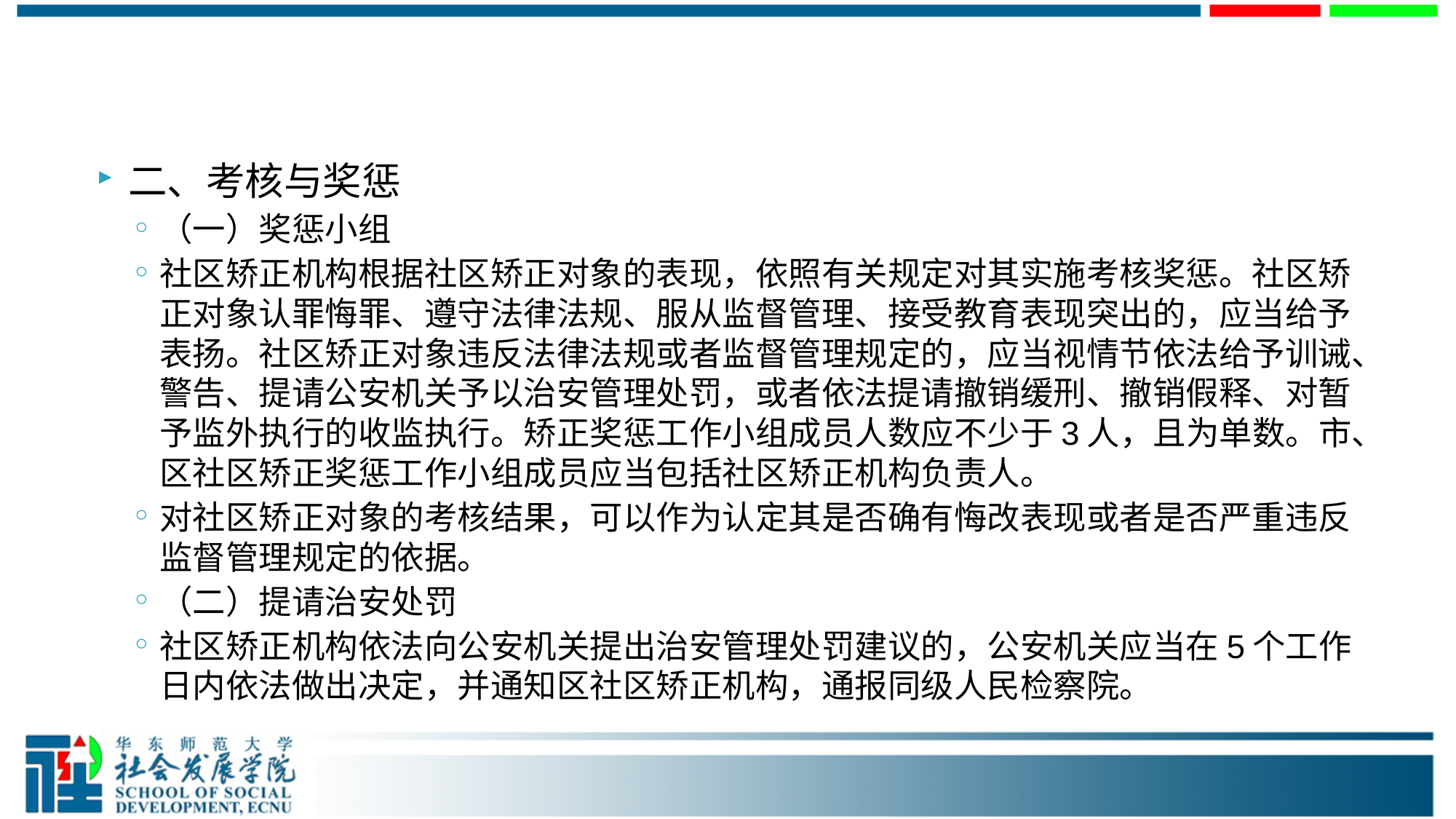

#
二、考核与奖惩
（一）奖惩小组
社区矫正机构根据社区矫正对象的表现，依照有关规定对其实施考核奖惩。社区矫正对象认罪悔罪、遵守法律法规、服从监督管理、接受教育表现突出的，应当给予表扬。社区矫正对象违反法律法规或者监督管理规定的，应当视情节依法给予训诫、警告、提请公安机关予以治安管理处罚，或者依法提请撤销缓刑、撤销假释、对暂予监外执行的收监执行。矫正奖惩工作小组成员人数应不少于3人，且为单数。市、区社区矫正奖惩工作小组成员应当包括社区矫正机构负责人。
对社区矫正对象的考核结果，可以作为认定其是否确有悔改表现或者是否严重违反监督管理规定的依据。
（二）提请治安处罚
社区矫正机构依法向公安机关提出治安管理处罚建议的，公安机关应当在5个工作日内依法做出决定，并通知区社区矫正机构，通报同级人民检察院。